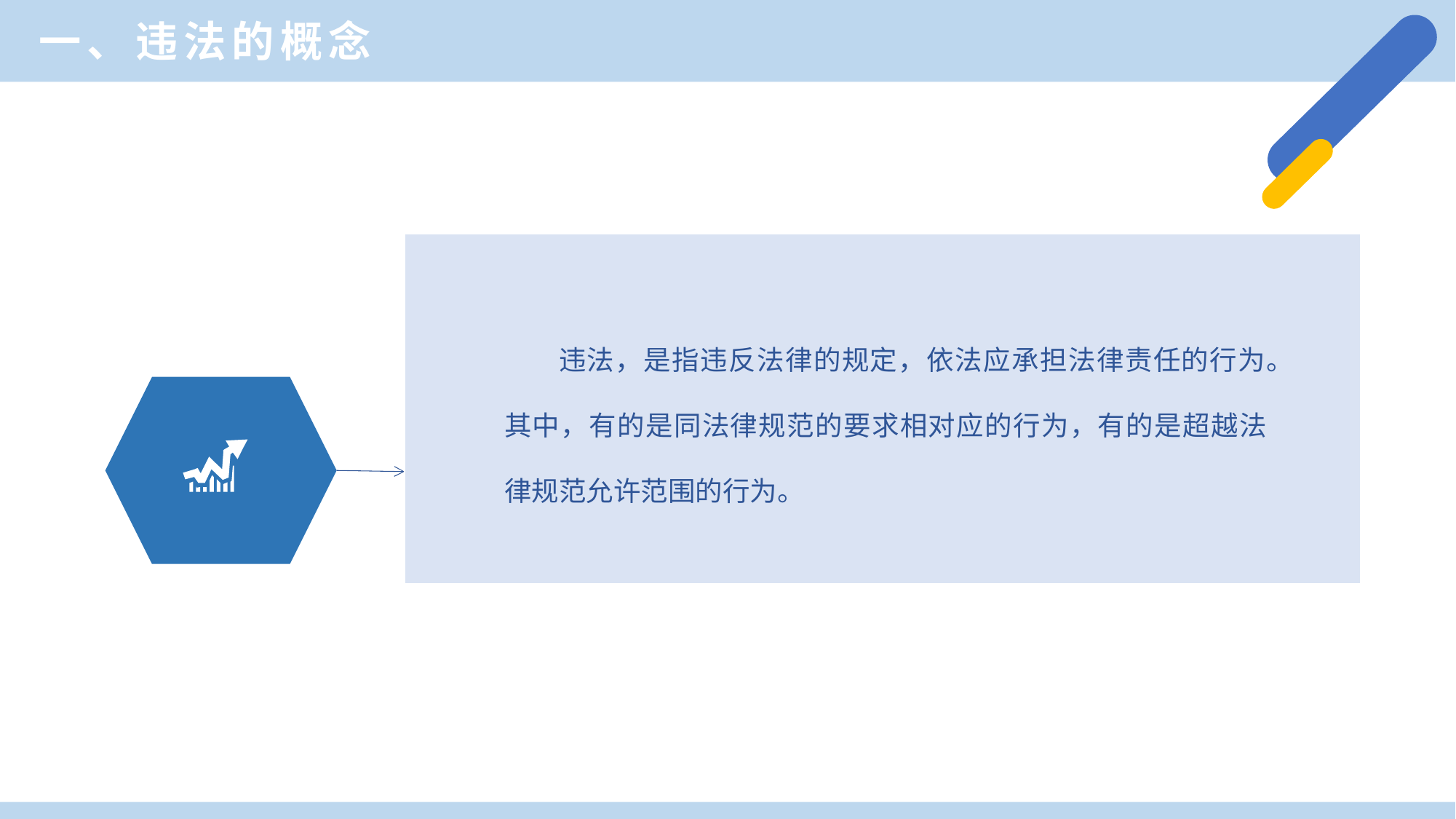

一、违法的概念

违法，是指违反法律的规定，依法应承担法律责任的行为。其中，有的是同法律规范的要求相对应的行为，有的是超越法律规范允许范围的行为。